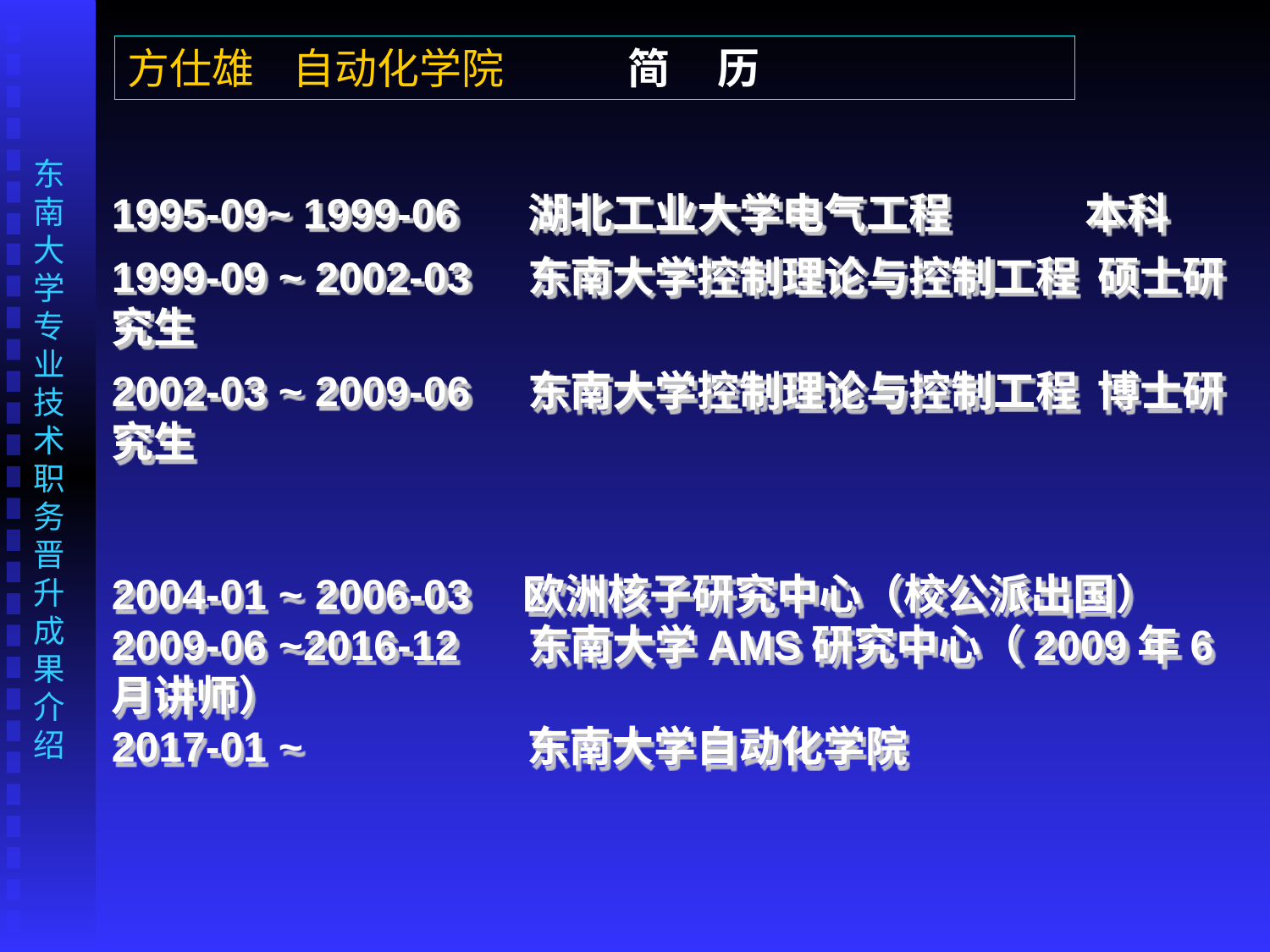

方仕雄    自动化学院             简     历
1995-09~ 1999-06     湖北工业大学电气工程              本科
1999-09 ~ 2002-03    东南大学控制理论与控制工程  硕士研究生
2002-03 ~ 2009-06    东南大学控制理论与控制工程  博士研究生

2004-01 ~ 2006-03　欧洲核子研究中心（校公派出国）
2009-06 ~2016-12     东南大学AMS研究中心（2009年6月讲师）
2017-01 ~                  东南大学自动化学院